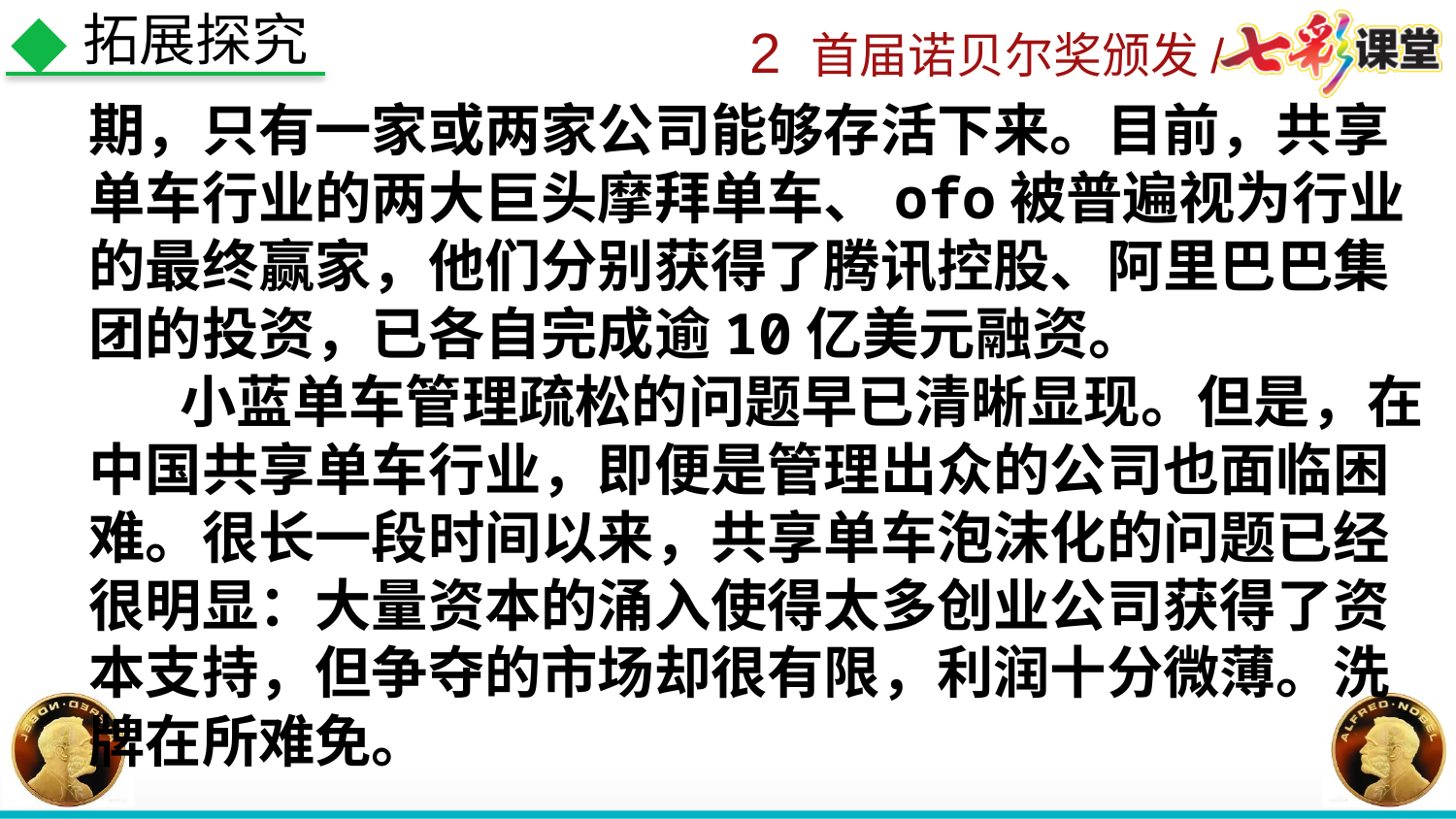

拓展探究

期，只有一家或两家公司能够存活下来。目前，共享单车行业的两大巨头摩拜单车、ofo被普遍视为行业的最终赢家，他们分别获得了腾讯控股、阿里巴巴集团的投资，已各自完成逾10亿美元融资。
      小蓝单车管理疏松的问题早已清晰显现。但是，在中国共享单车行业，即便是管理出众的公司也面临困难。很长一段时间以来，共享单车泡沫化的问题已经很明显：大量资本的涌入使得太多创业公司获得了资本支持，但争夺的市场却很有限，利润十分微薄。洗牌在所难免。